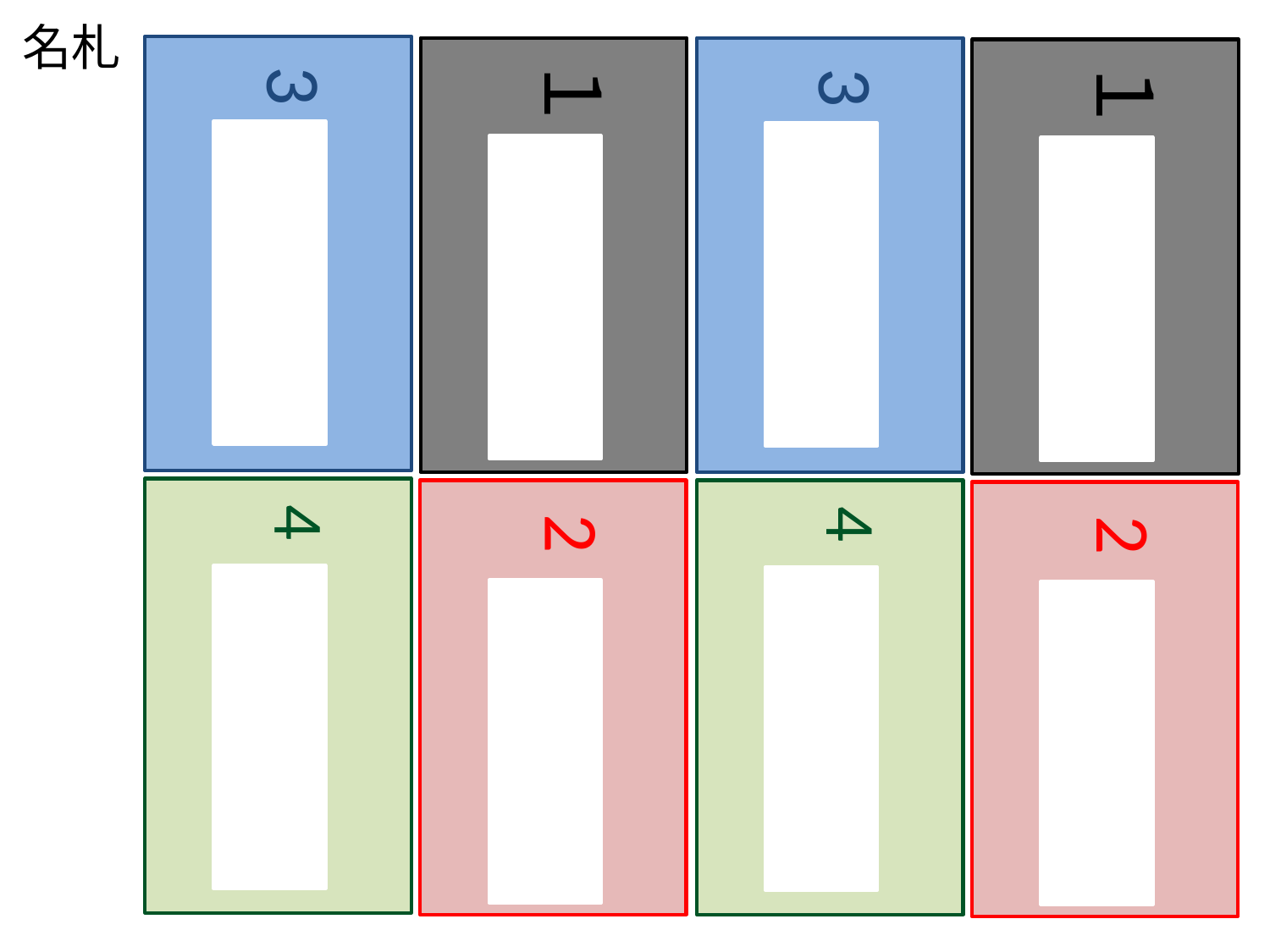

名札

１
2

4
3

１
2

4
3